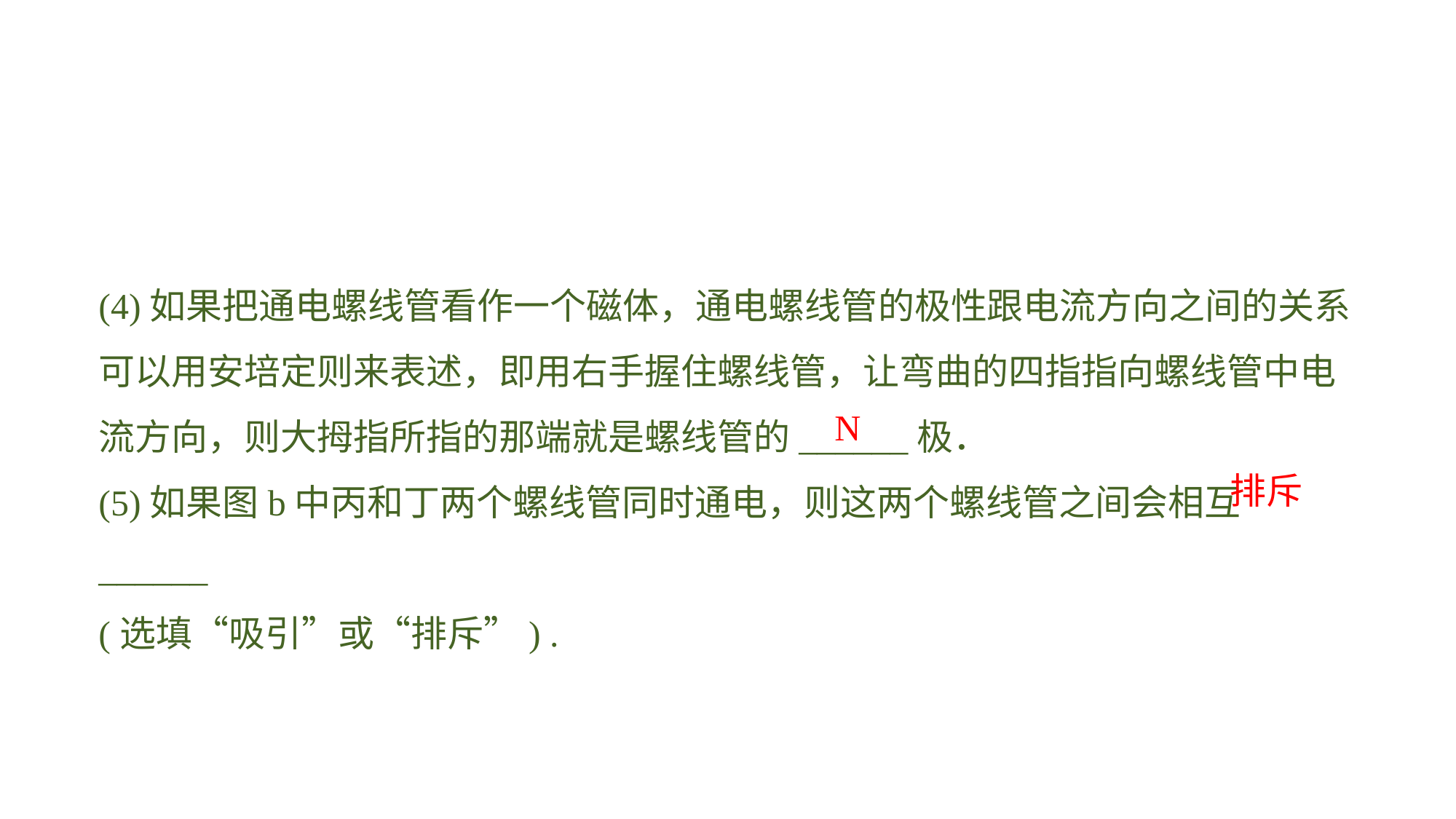

(4)如果把通电螺线管看作一个磁体，通电螺线管的极性跟电流方向之间的关系可以用安培定则来表述，即用右手握住螺线管，让弯曲的四指指向螺线管中电流方向，则大拇指所指的那端就是螺线管的______极．
(5)如果图b中丙和丁两个螺线管同时通电，则这两个螺线管之间会相互______
(选填“吸引”或“排斥”) .
N
排斥